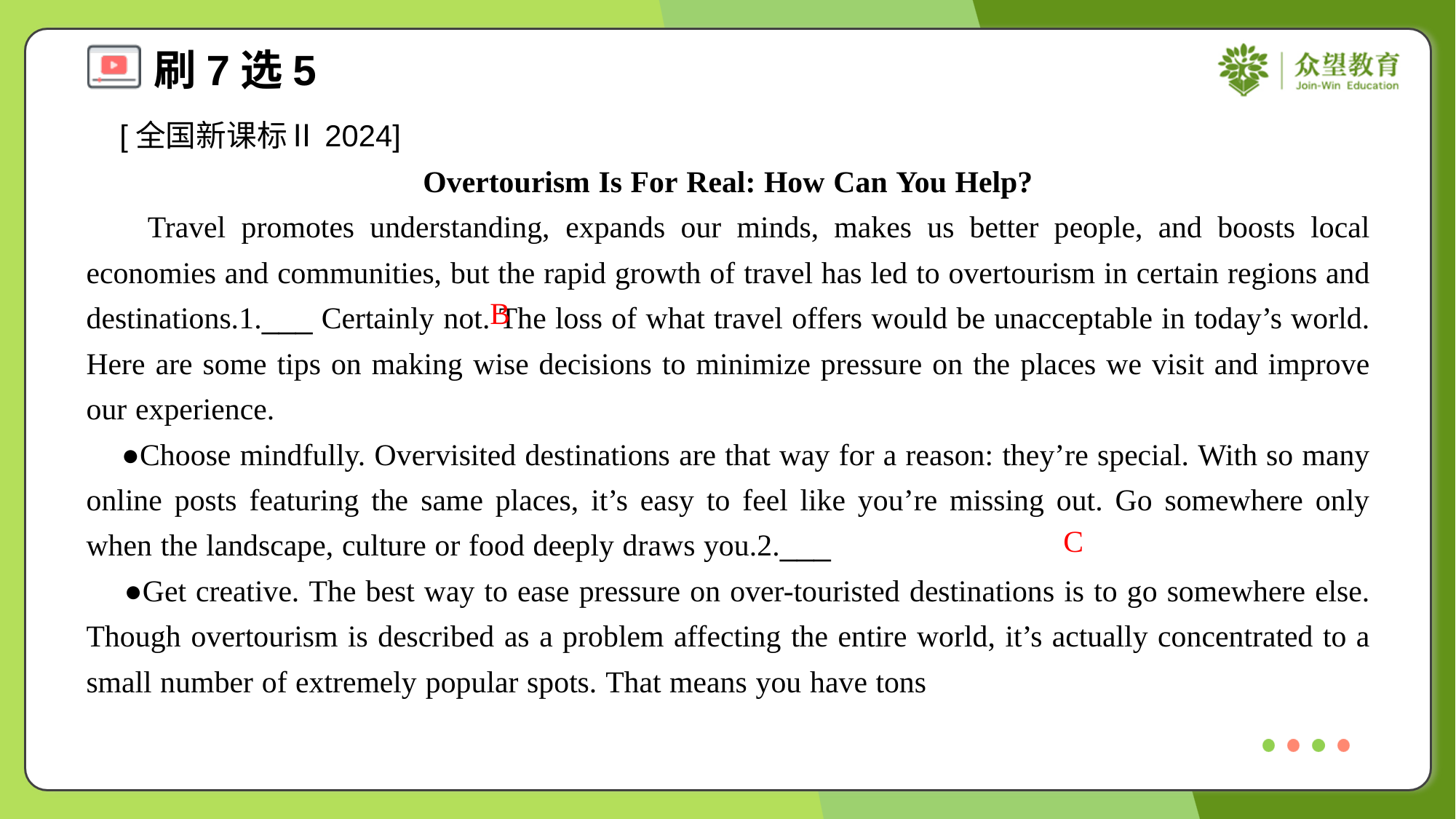

[全国新课标Ⅱ2024]
Overtourism Is For Real: How Can You Help?
    Travel promotes understanding, expands our minds, makes us better people, and boosts local economies and communities, but the rapid growth of travel has led to overtourism in certain regions and destinations.1.___ Certainly not. The loss of what travel offers would be unacceptable in today’s world. Here are some tips on making wise decisions to minimize pressure on the places we visit and improve our experience.
    ●Choose mindfully. Overvisited destinations are that way for a reason: they’re special. With so many online posts featuring the same places, it’s easy to feel like you’re missing out. Go somewhere only when the landscape, culture or food deeply draws you.2.___
    ●Get creative. The best way to ease pressure on over-touristed destinations is to go somewhere else. Though overtourism is described as a problem affecting the entire world, it’s actually concentrated to a small number of extremely popular spots. That means you have tons
B
C